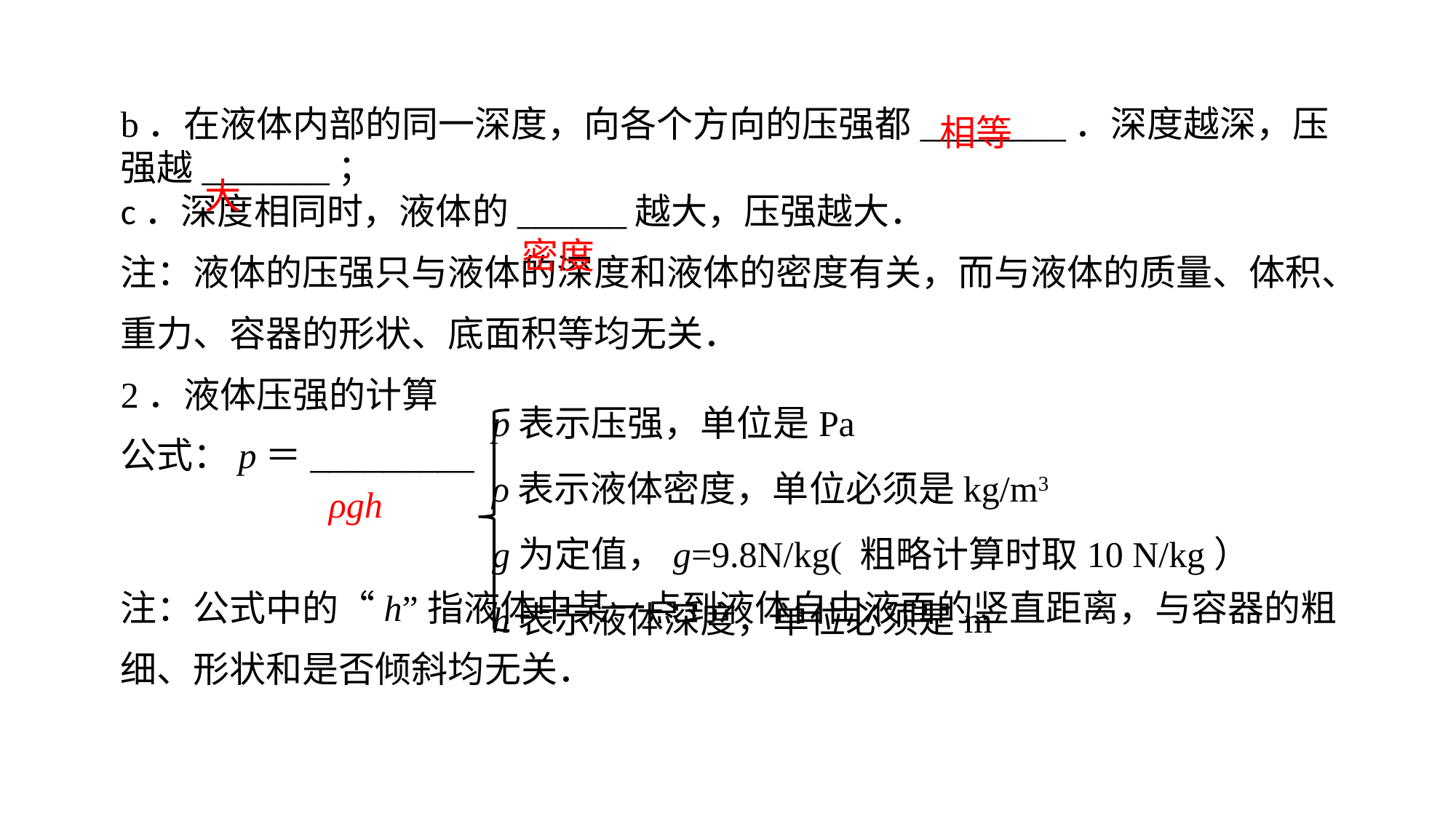

b．在液体内部的同一深度，向各个方向的压强都________．深度越深，压强越_______；c．深度相同时，液体的______越大，压强越大．注：液体的压强只与液体的深度和液体的密度有关，而与液体的质量、体积、重力、容器的形状、底面积等均无关．
2．液体压强的计算公式：p＝_________

注：公式中的“h”指液体中某一点到液体自由液面的竖直距离，与容器的粗细、形状和是否倾斜均无关．
相等
大
密度
p表示压强，单位是Pa
ρ表示液体密度，单位必须是kg/m3
g为定值，g=9.8N/kg( 粗略计算时取10 N/kg）
h表示液体深度，单位必须是m

ρgh